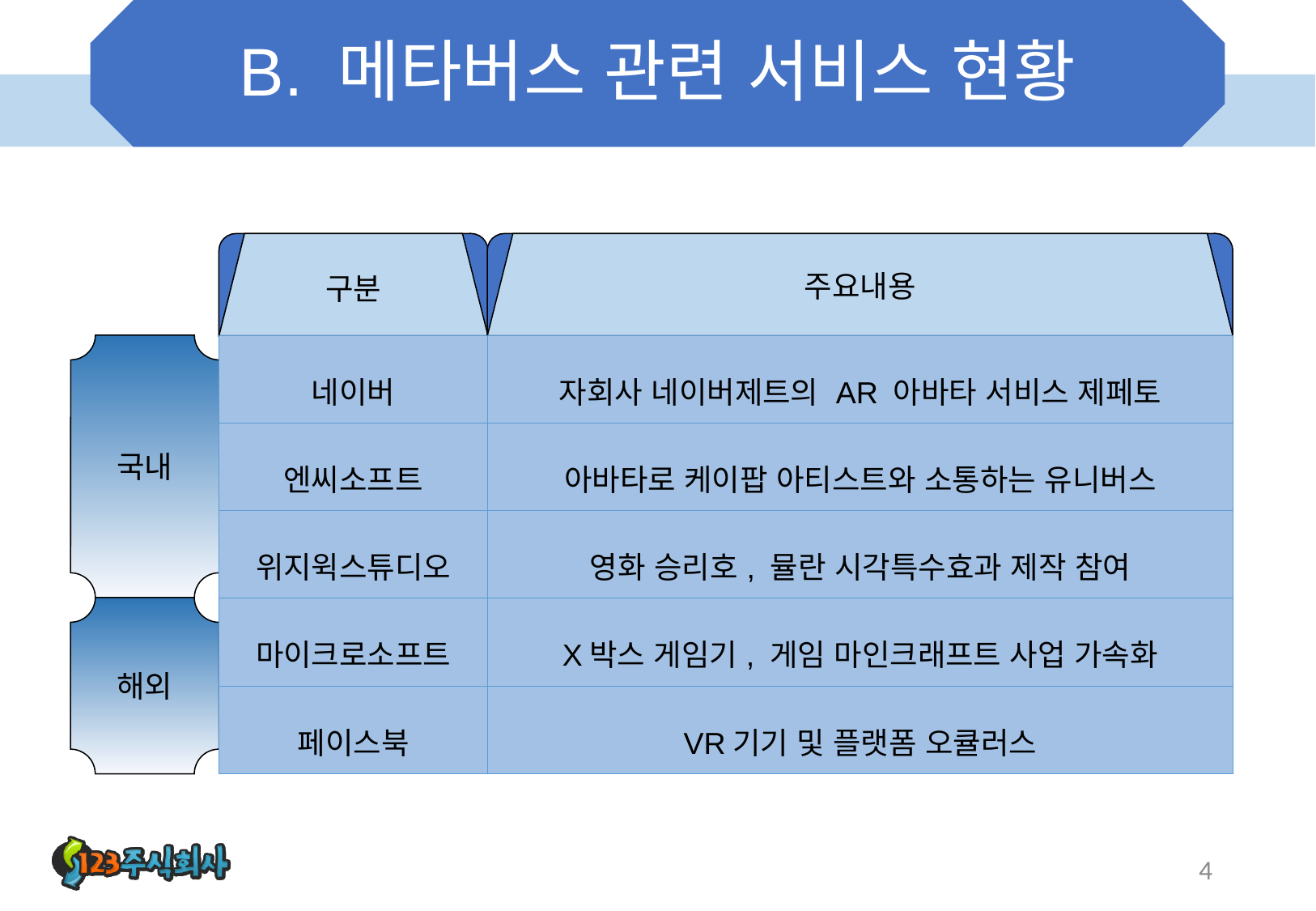

# B. 메타버스 관련 서비스 현황

구분

주요내용
국내
| 네이버 | 자회사 네이버제트의 AR 아바타 서비스 제페토 |
| --- | --- |
| 엔씨소프트 | 아바타로 케이팝 아티스트와 소통하는 유니버스 |
| 위지윅스튜디오 | 영화 승리호, 뮬란 시각특수효과 제작 참여 |
| 마이크로소프트 | X박스 게임기, 게임 마인크래프트 사업 가속화 |
| 페이스북 | VR기기 및 플랫폼 오큘러스 |
해외
4